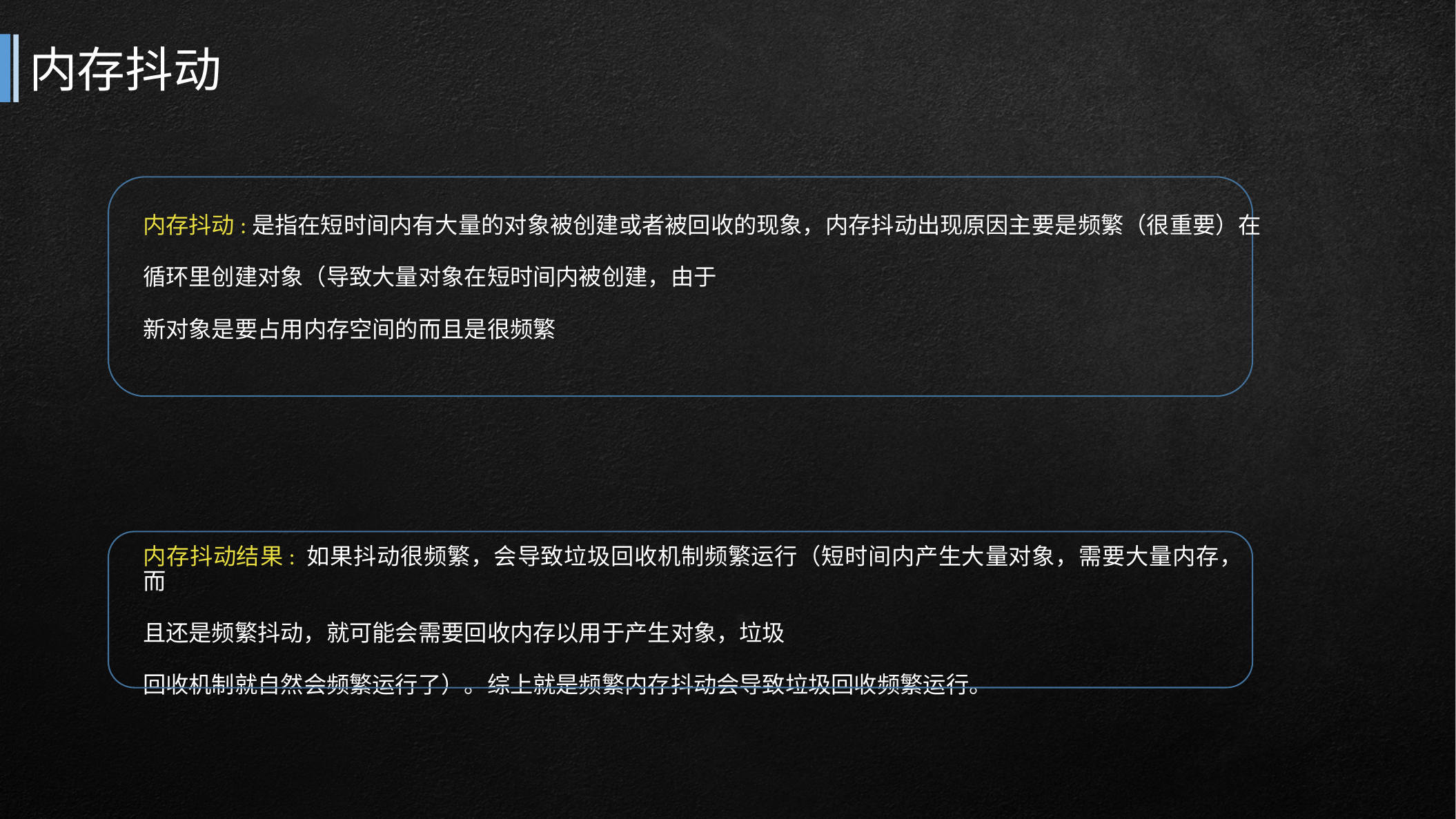

# 内存抖动

内存抖动:是指在短时间内有大量的对象被创建或者被回收的现象，内存抖动出现原因主要是频繁（很重要）在
循环里创建对象（导致大量对象在短时间内被创建，由于
新对象是要占用内存空间的而且是很频繁

内存抖动结果: 如果抖动很频繁，会导致垃圾回收机制频繁运行（短时间内产生大量对象，需要大量内存，而
且还是频繁抖动，就可能会需要回收内存以用于产生对象，垃圾
回收机制就自然会频繁运行了）。综上就是频繁内存抖动会导致垃圾回收频繁运行。